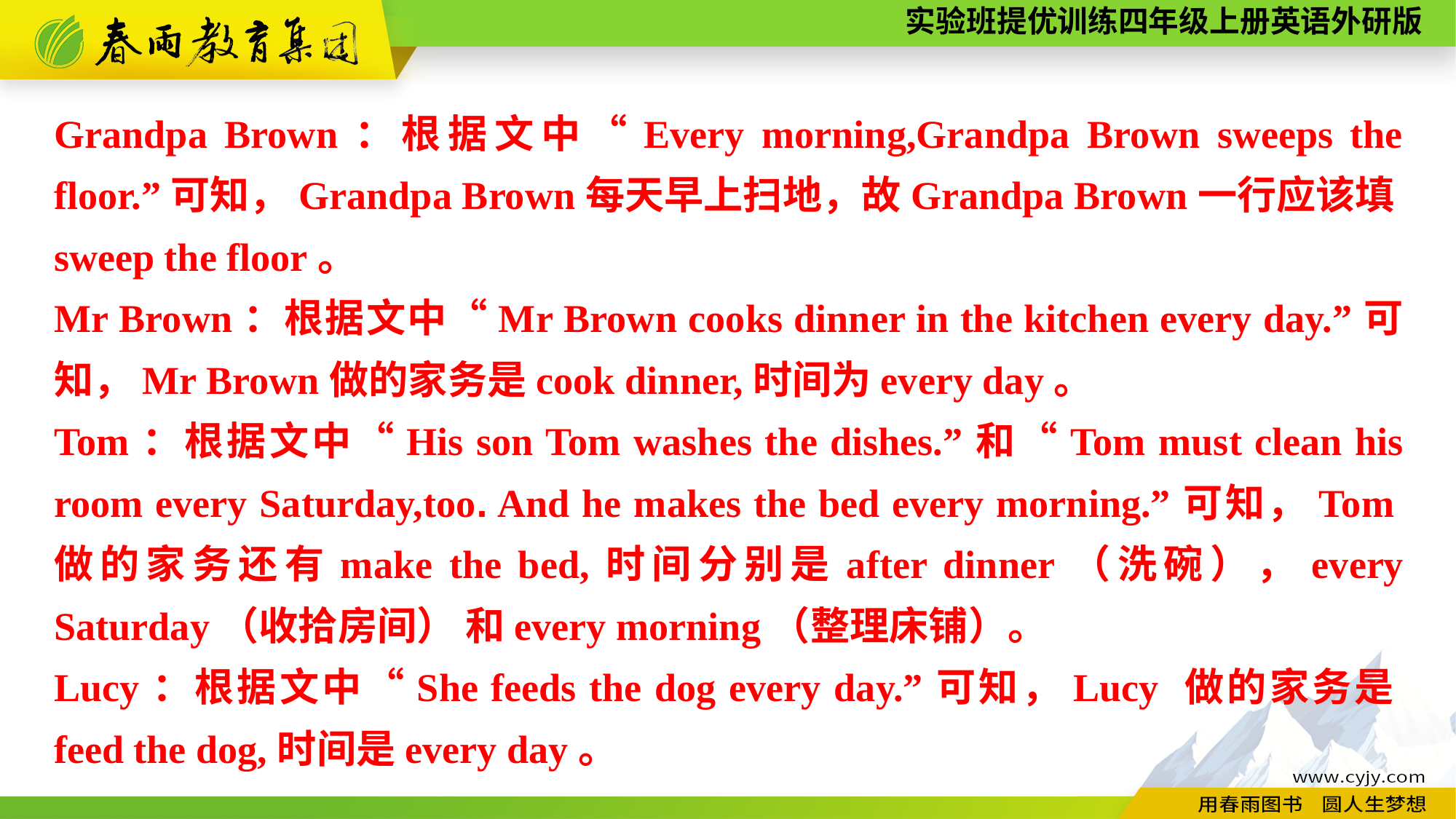

Grandpa Brown：根据文中“Every morning,Grandpa Brown sweeps the floor.”可知，Grandpa Brown每天早上扫地，故Grandpa Brown一行应该填sweep the floor。
Mr Brown：根据文中“Mr Brown cooks dinner in the kitchen every day.”可知，Mr Brown做的家务是cook dinner,时间为every day。
Tom：根据文中“His son Tom washes the dishes.”和“Tom must clean his room every Saturday,too. And he makes the bed every morning.”可知，Tom做的家务还有make the bed,时间分别是after dinner（洗碗），every Saturday（收拾房间） 和every morning（整理床铺）。
Lucy：根据文中“She feeds the dog every day.”可知，Lucy 做的家务是feed the dog,时间是every day。